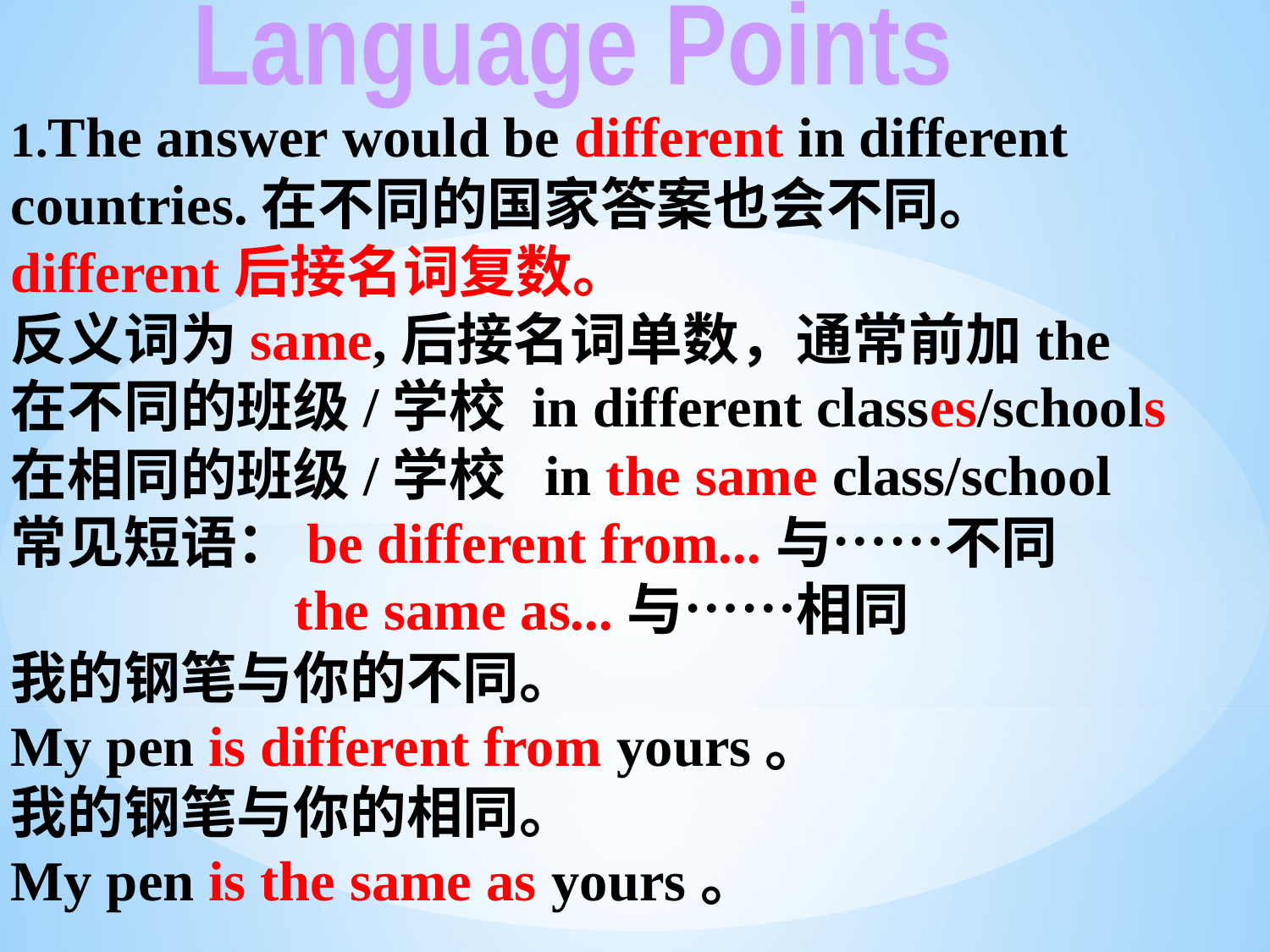

Language Points
1.The answer would be different in different countries.在不同的国家答案也会不同。
different后接名词复数。
反义词为same,后接名词单数，通常前加the
在不同的班级/学校 in different classes/schools
在相同的班级/学校  in the same class/school
常见短语：be different from...与……不同
                    the same as...与……相同
我的钢笔与你的不同。
My pen is different from yours。
我的钢笔与你的相同。
My pen is the same as yours。